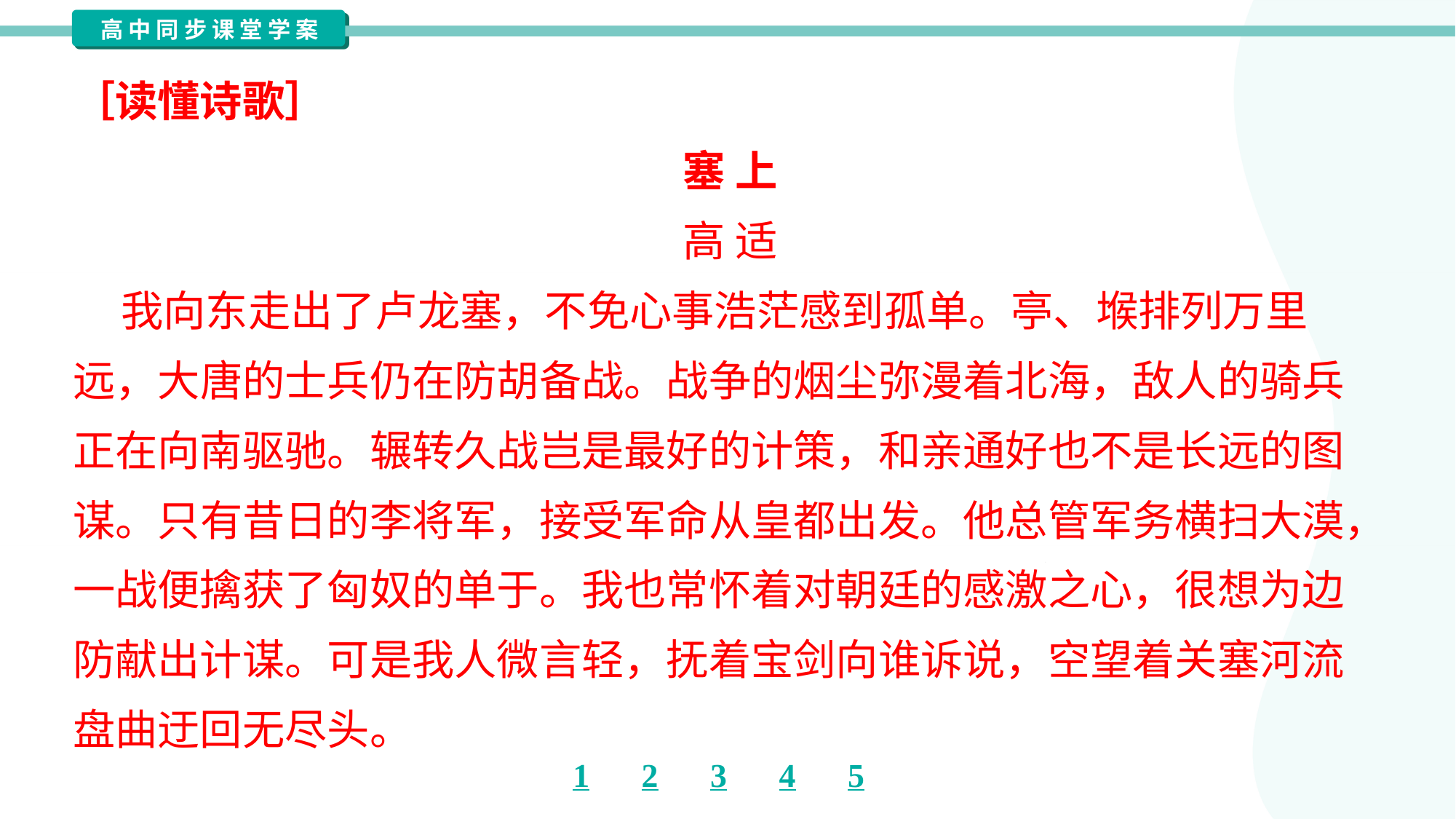

［读懂诗歌］
塞 上
高 适
    我向东走出了卢龙塞，不免心事浩茫感到孤单。亭、堠排列万里
远，大唐的士兵仍在防胡备战。战争的烟尘弥漫着北海，敌人的骑兵
正在向南驱驰。辗转久战岂是最好的计策，和亲通好也不是长远的图
谋。只有昔日的李将军，接受军命从皇都出发。他总管军务横扫大漠，
一战便擒获了匈奴的单于。我也常怀着对朝廷的感激之心，很想为边
防献出计谋。可是我人微言轻，抚着宝剑向谁诉说，空望着关塞河流
盘曲迂回无尽头。